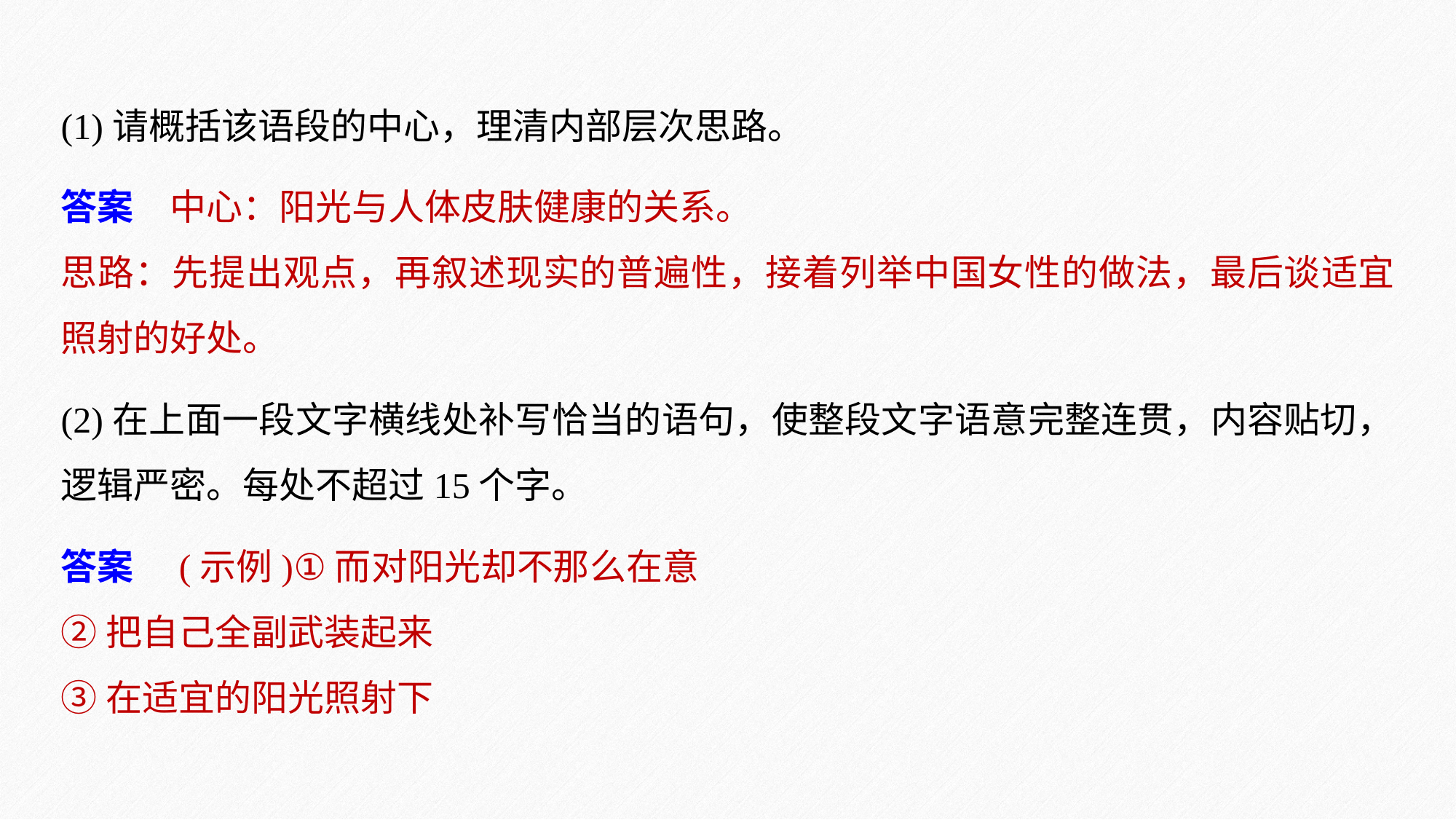

(1)请概括该语段的中心，理清内部层次思路。
答案　中心：阳光与人体皮肤健康的关系。
思路：先提出观点，再叙述现实的普遍性，接着列举中国女性的做法，最后谈适宜照射的好处。
(2)在上面一段文字横线处补写恰当的语句，使整段文字语意完整连贯，内容贴切，逻辑严密。每处不超过15个字。
答案　(示例)①而对阳光却不那么在意
②把自己全副武装起来
③在适宜的阳光照射下